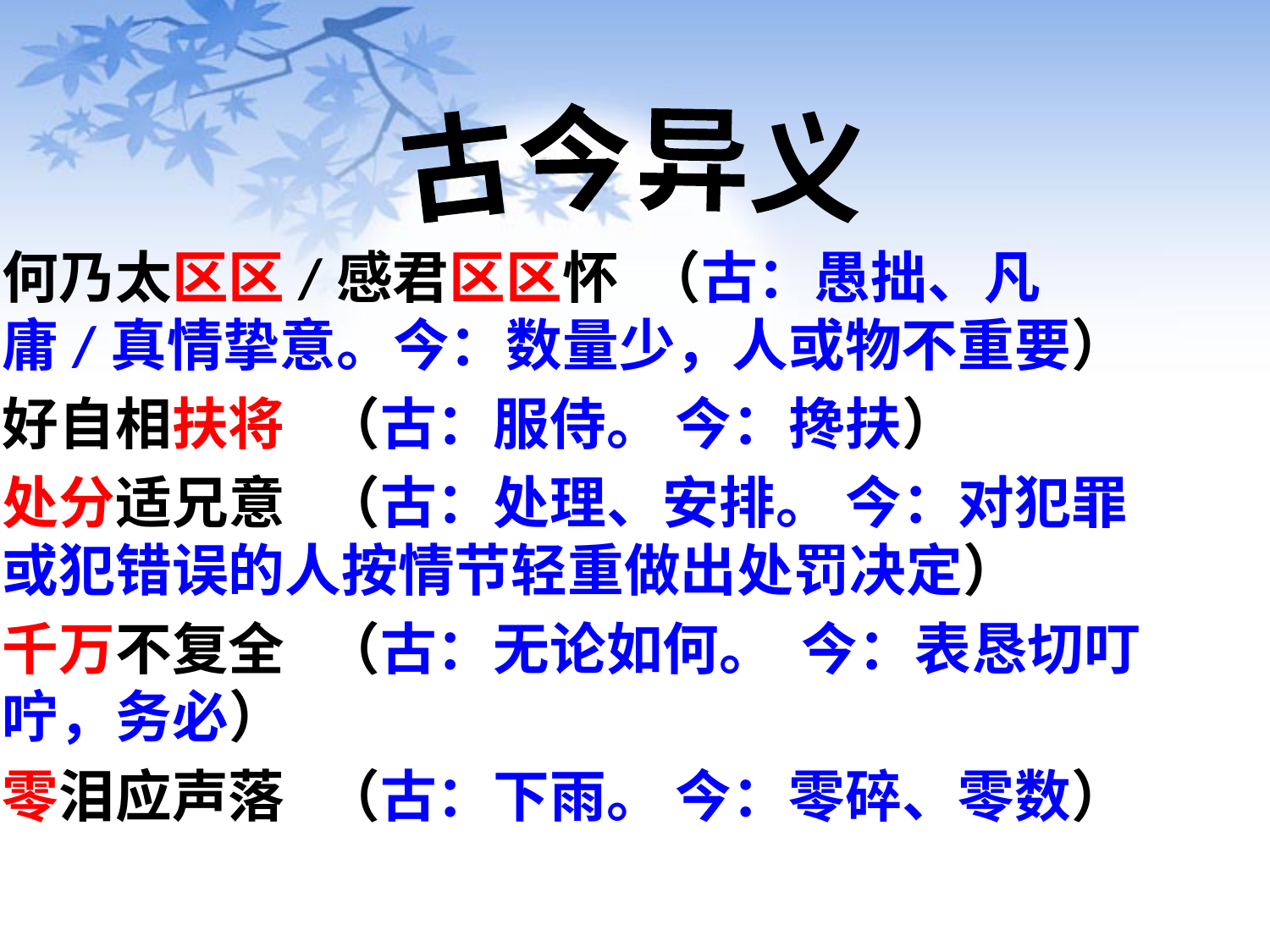

古今异义
何乃太区区/感君区区怀  （古：愚拙、凡庸/真情挚意。今：数量少，人或物不重要）
好自相扶将   （古：服侍。 今：搀扶）
处分适兄意   （古：处理、安排。 今：对犯罪或犯错误的人按情节轻重做出处罚决定）
千万不复全   （古：无论如何。  今：表恳切叮咛，务必）
零泪应声落   （古：下雨。 今：零碎、零数）